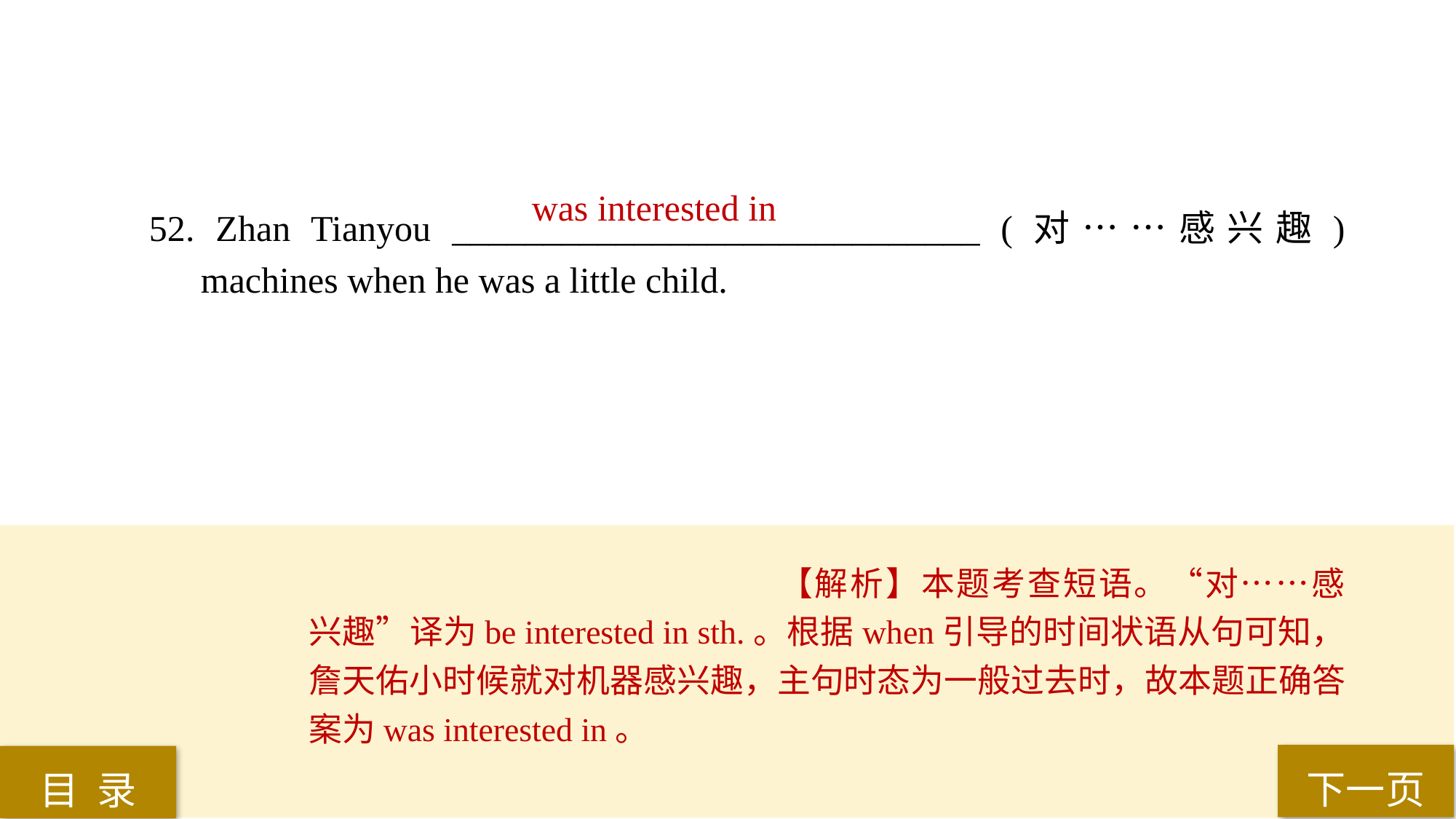

was interested in
52. Zhan Tianyou _____________________________ (对……感兴趣) machines when he was a little child.
【解析】本题考查短语。“对……感兴趣”译为be interested in sth.。根据when引导的时间状语从句可知，詹天佑小时候就对机器感兴趣，主句时态为一般过去时，故本题正确答案为was interested in。